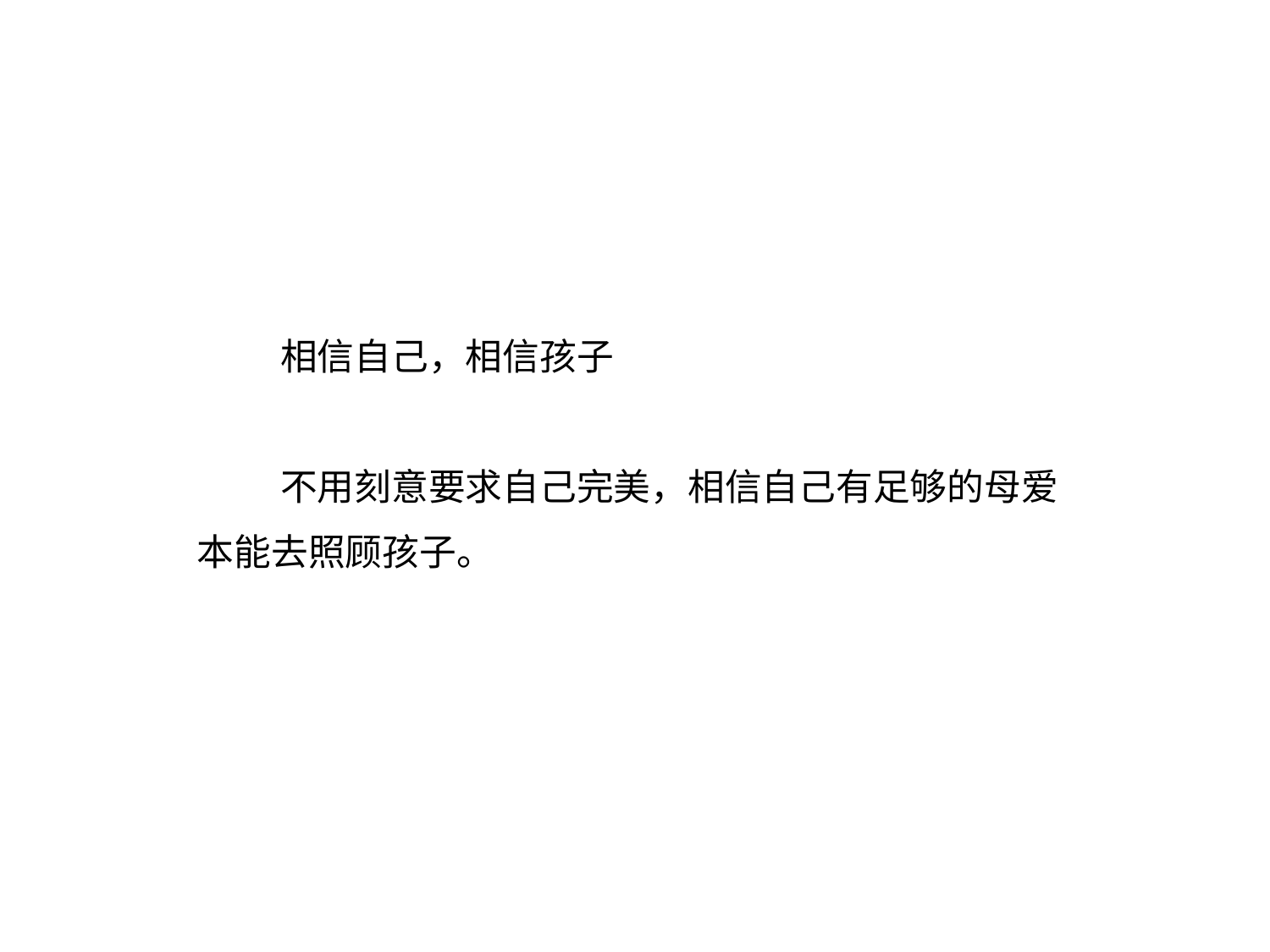

相信自己，相信孩子

         不用刻意要求自己完美，相信自己有足够的母爱本能去照顾孩子。